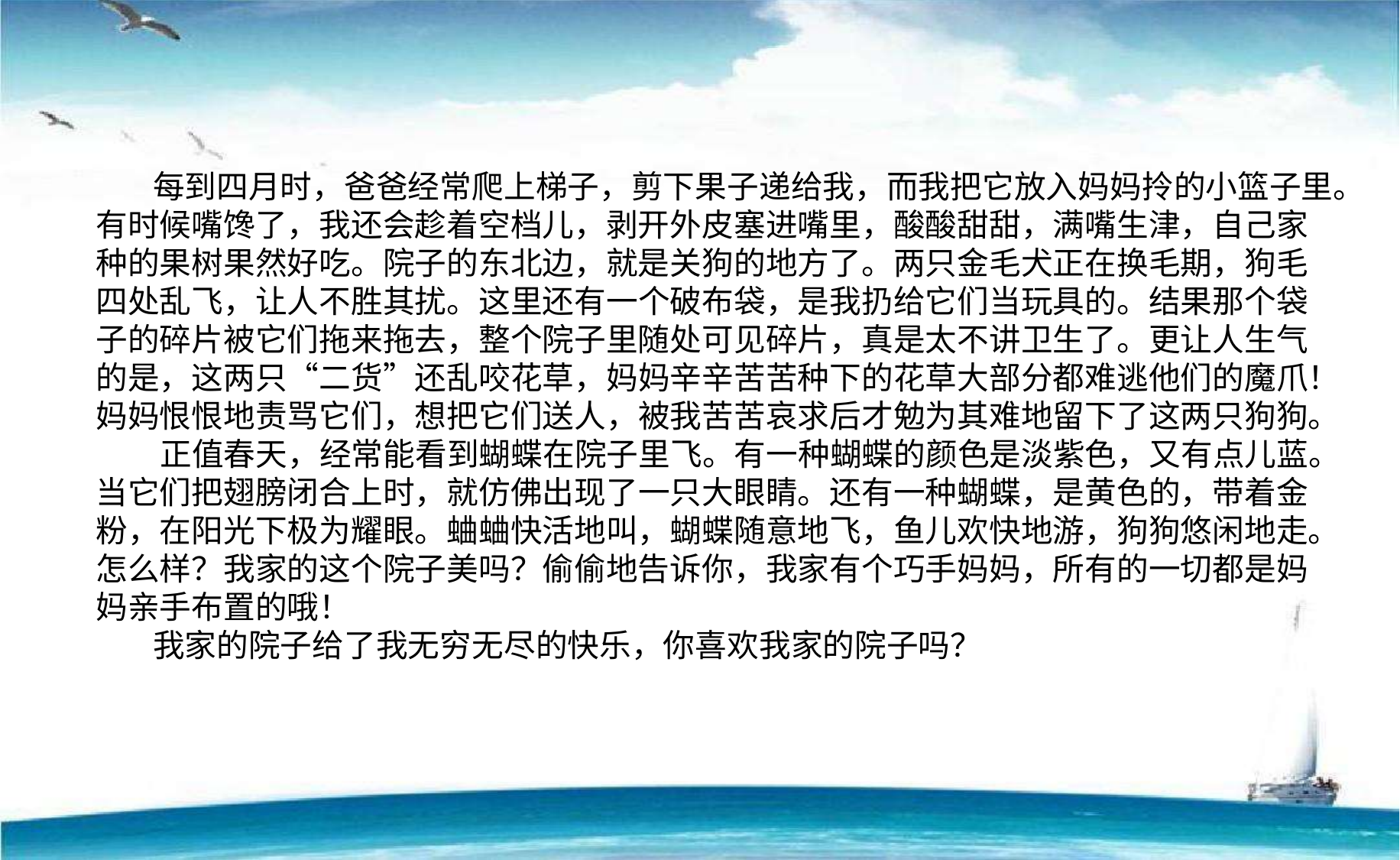

每到四月时，爸爸经常爬上梯子，剪下果子递给我，而我把它放入妈妈拎的小篮子里。有时候嘴馋了，我还会趁着空档儿，剥开外皮塞进嘴里，酸酸甜甜，满嘴生津，自己家种的果树果然好吃。院子的东北边，就是关狗的地方了。两只金毛犬正在换毛期，狗毛四处乱飞，让人不胜其扰。这里还有一个破布袋，是我扔给它们当玩具的。结果那个袋子的碎片被它们拖来拖去，整个院子里随处可见碎片，真是太不讲卫生了。更让人生气的是，这两只“二货”还乱咬花草，妈妈辛辛苦苦种下的花草大部分都难逃他们的魔爪！妈妈恨恨地责骂它们，想把它们送人，被我苦苦哀求后才勉为其难地留下了这两只狗狗。
        正值春天，经常能看到蝴蝶在院子里飞。有一种蝴蝶的颜色是淡紫色，又有点儿蓝。当它们把翅膀闭合上时，就仿佛出现了一只大眼睛。还有一种蝴蝶，是黄色的，带着金粉，在阳光下极为耀眼。蛐蛐快活地叫，蝴蝶随意地飞，鱼儿欢快地游，狗狗悠闲地走。怎么样？我家的这个院子美吗？偷偷地告诉你，我家有个巧手妈妈，所有的一切都是妈妈亲手布置的哦！
       我家的院子给了我无穷无尽的快乐，你喜欢我家的院子吗？